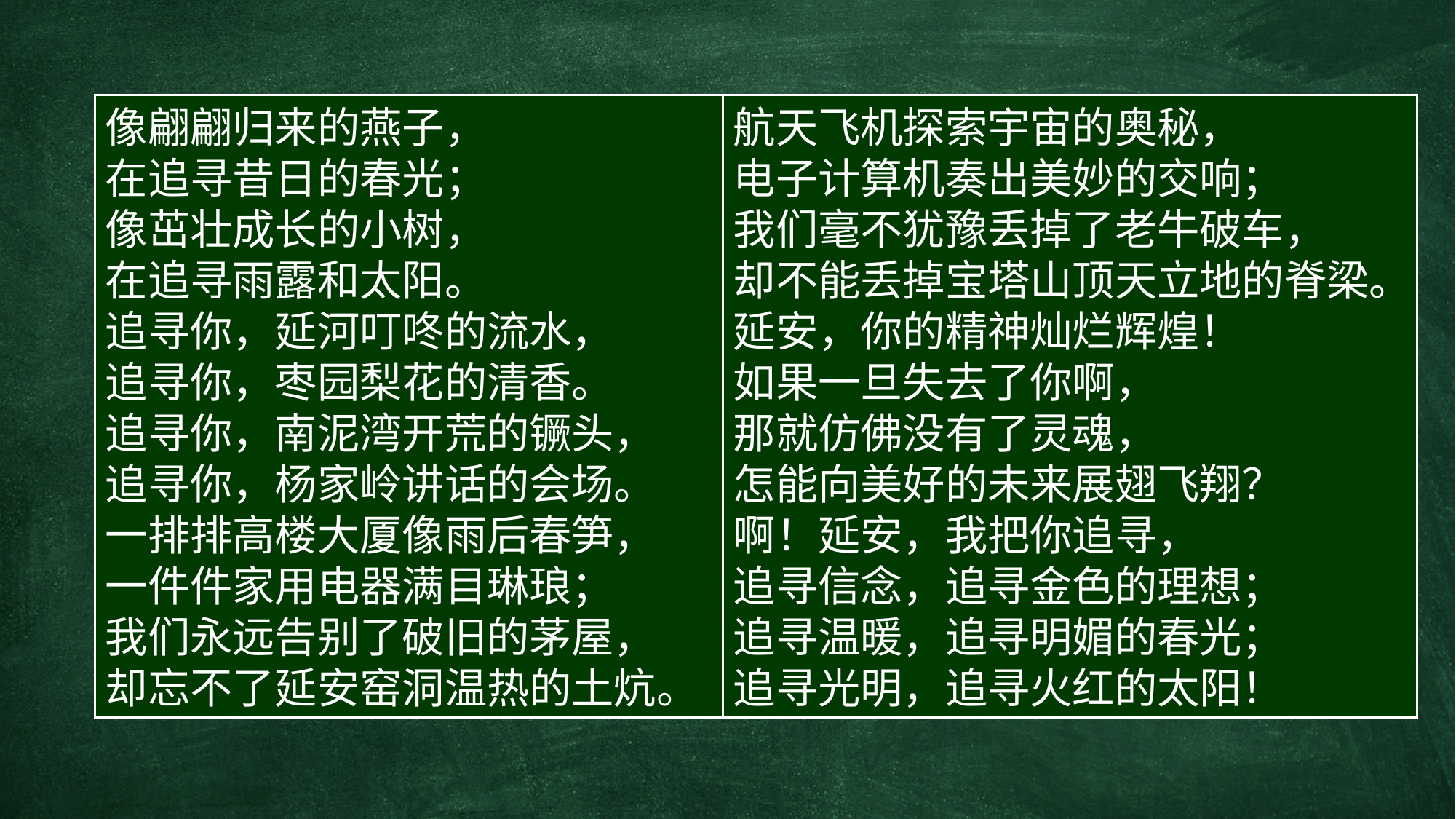

像翩翩归来的燕子，
在追寻昔日的春光；
像茁壮成长的小树，
在追寻雨露和太阳。
追寻你，延河叮咚的流水，
追寻你，枣园梨花的清香。
追寻你，南泥湾开荒的镢头，
追寻你，杨家岭讲话的会场。
一排排高楼大厦像雨后春笋，
一件件家用电器满目琳琅；
我们永远告别了破旧的茅屋，
却忘不了延安窑洞温热的土炕。
航天飞机探索宇宙的奥秘，
电子计算机奏出美妙的交响；
我们毫不犹豫丢掉了老牛破车，
却不能丢掉宝塔山顶天立地的脊梁。
延安，你的精神灿烂辉煌！
如果一旦失去了你啊，
那就仿佛没有了灵魂，
怎能向美好的未来展翅飞翔？
啊！延安，我把你追寻，
追寻信念，追寻金色的理想；
追寻温暖，追寻明媚的春光；
追寻光明，追寻火红的太阳！